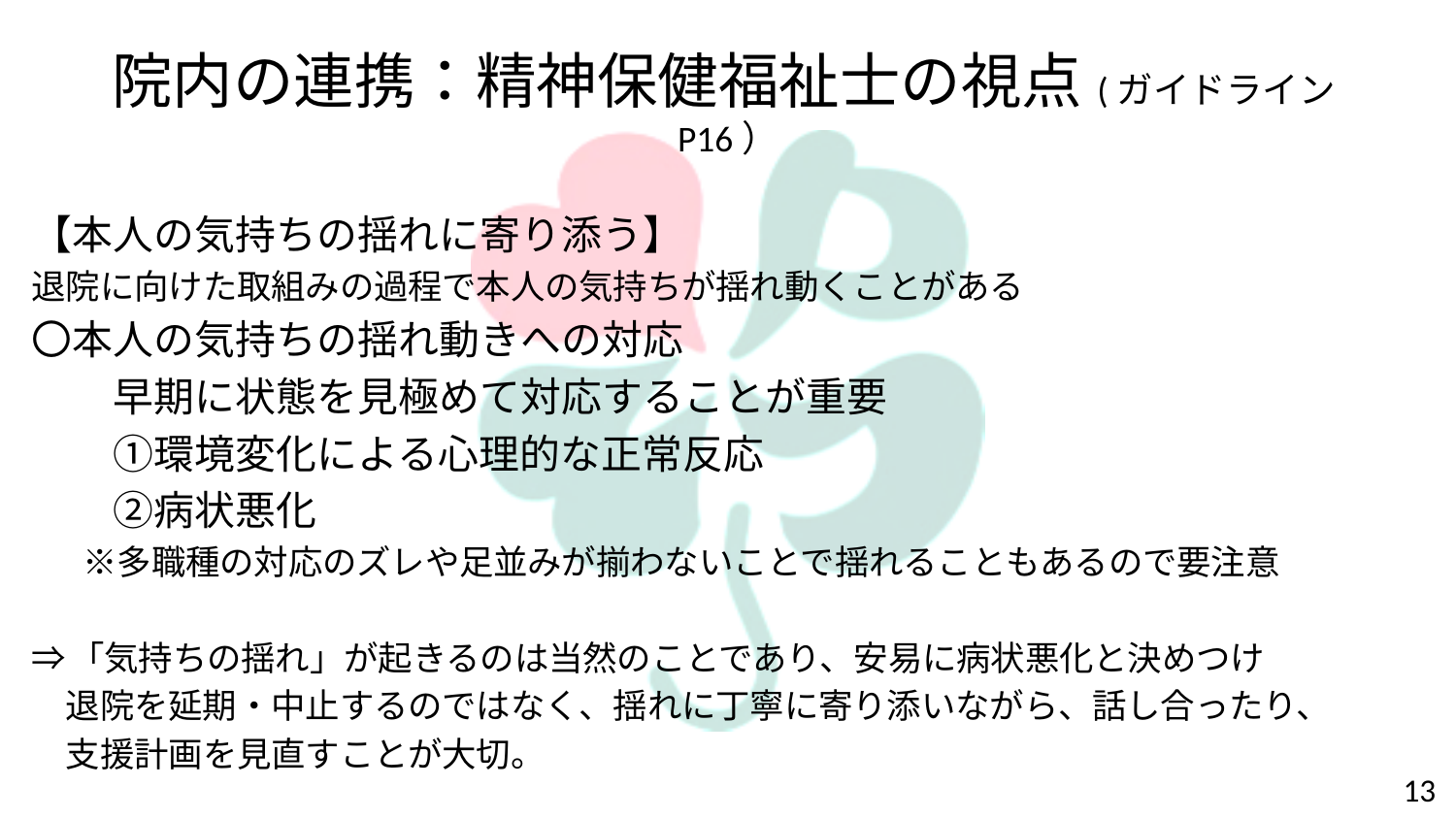

# 院内の連携：精神保健福祉士の視点(ガイドラインP16）
【本人の気持ちの揺れに寄り添う】
退院に向けた取組みの過程で本人の気持ちが揺れ動くことがある
〇本人の気持ちの揺れ動きへの対応
　　早期に状態を見極めて対応することが重要
　　①環境変化による心理的な正常反応
　　②病状悪化
　　※多職種の対応のズレや足並みが揃わないことで揺れることもあるので要注意

⇒「気持ちの揺れ」が起きるのは当然のことであり、安易に病状悪化と決めつけ
　退院を延期・中止するのではなく、揺れに丁寧に寄り添いながら、話し合ったり、
　支援計画を見直すことが大切。

13